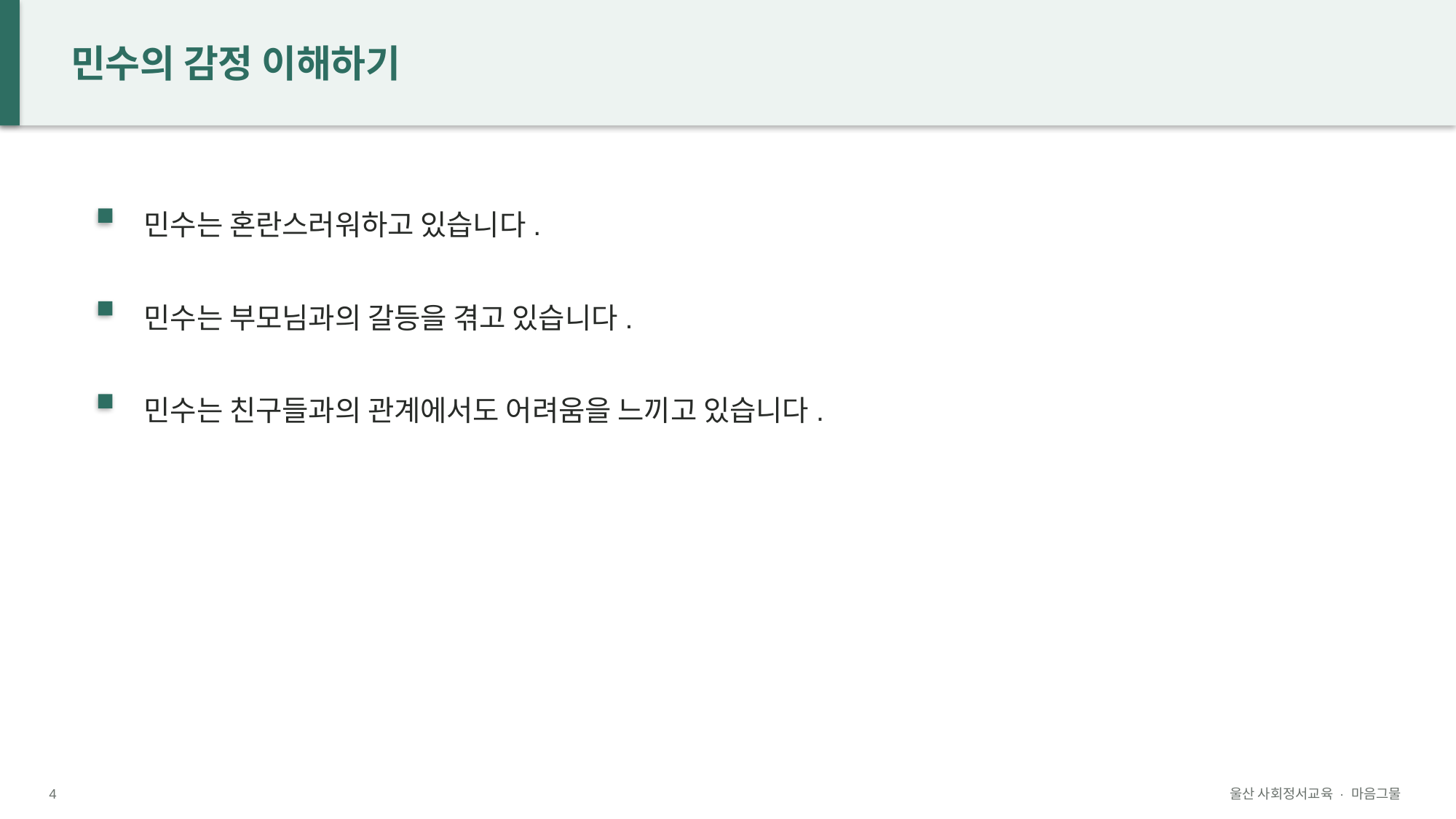

민수의 감정 이해하기
민수는 혼란스러워하고 있습니다.

민수는 부모님과의 갈등을 겪고 있습니다.

민수는 친구들과의 관계에서도 어려움을 느끼고 있습니다.

4
울산 사회정서교육 · 마음그물